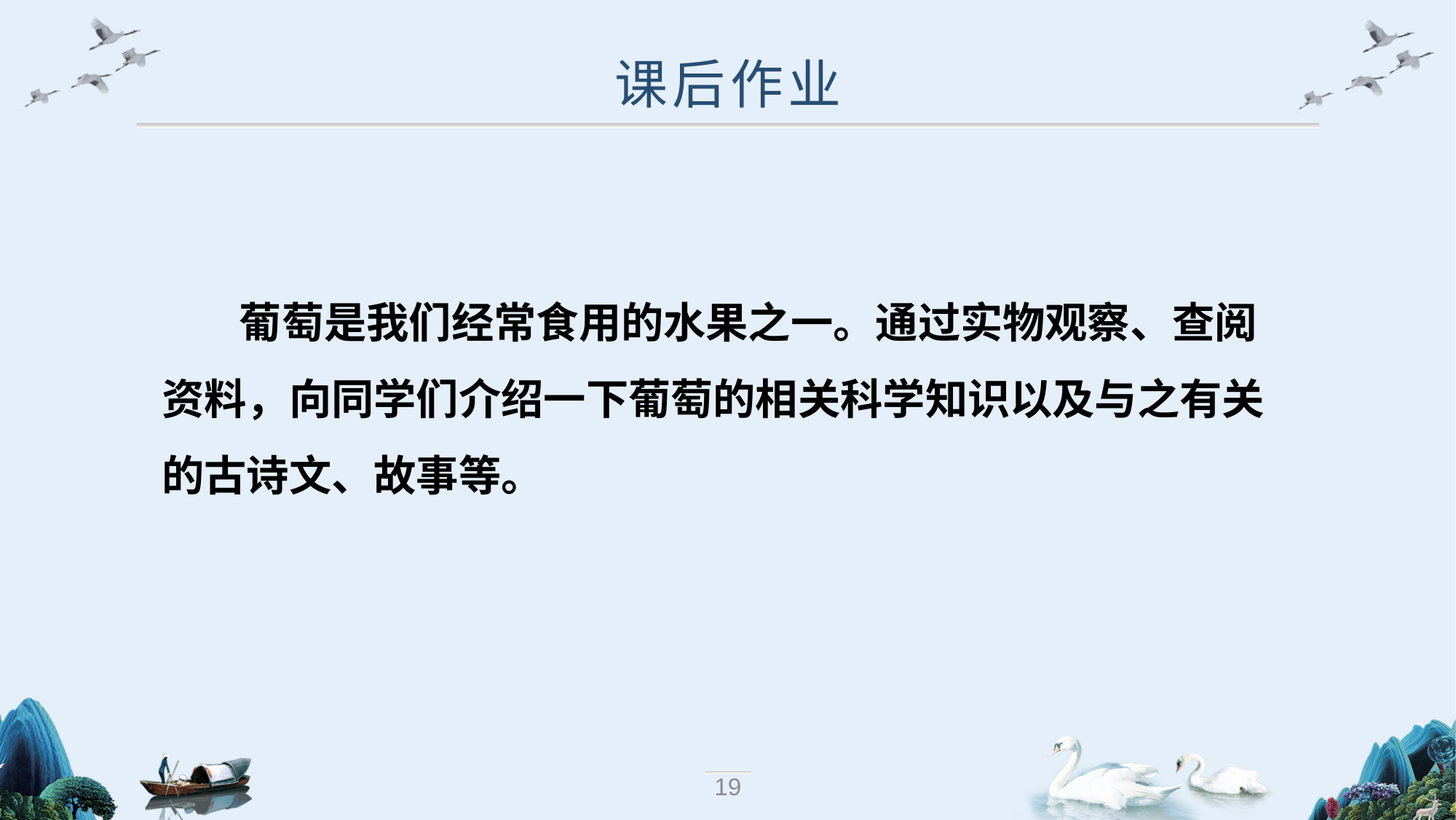

课后作业
        葡萄是我们经常食用的水果之一。通过实物观察、查阅资料，向同学们介绍一下葡萄的相关科学知识以及与之有关的古诗文、故事等。
19